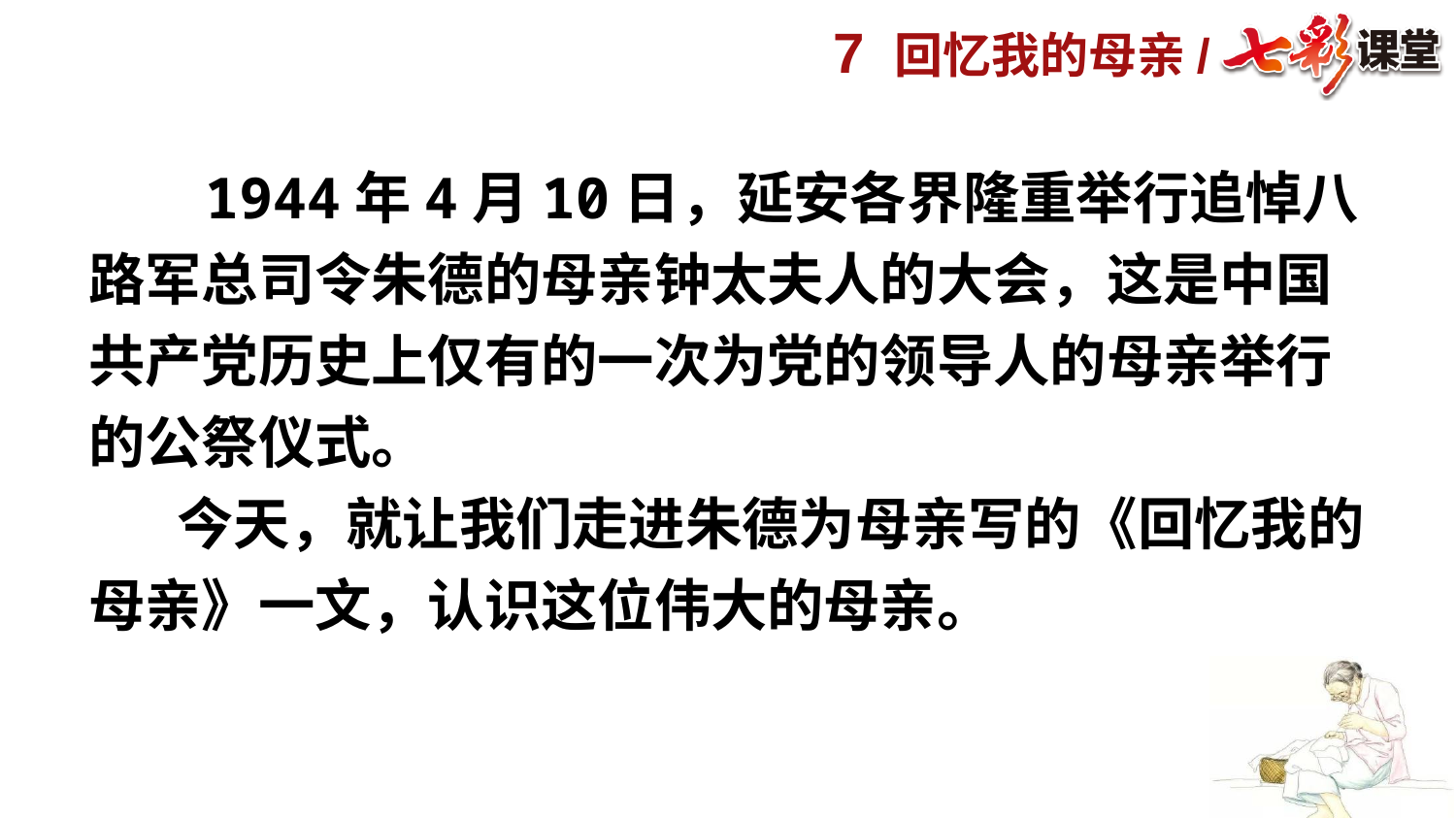

1944年4月10日，延安各界隆重举行追悼八路军总司令朱德的母亲钟太夫人的大会，这是中国共产党历史上仅有的一次为党的领导人的母亲举行的公祭仪式。
  今天，就让我们走进朱德为母亲写的《回忆我的母亲》一文，认识这位伟大的母亲。